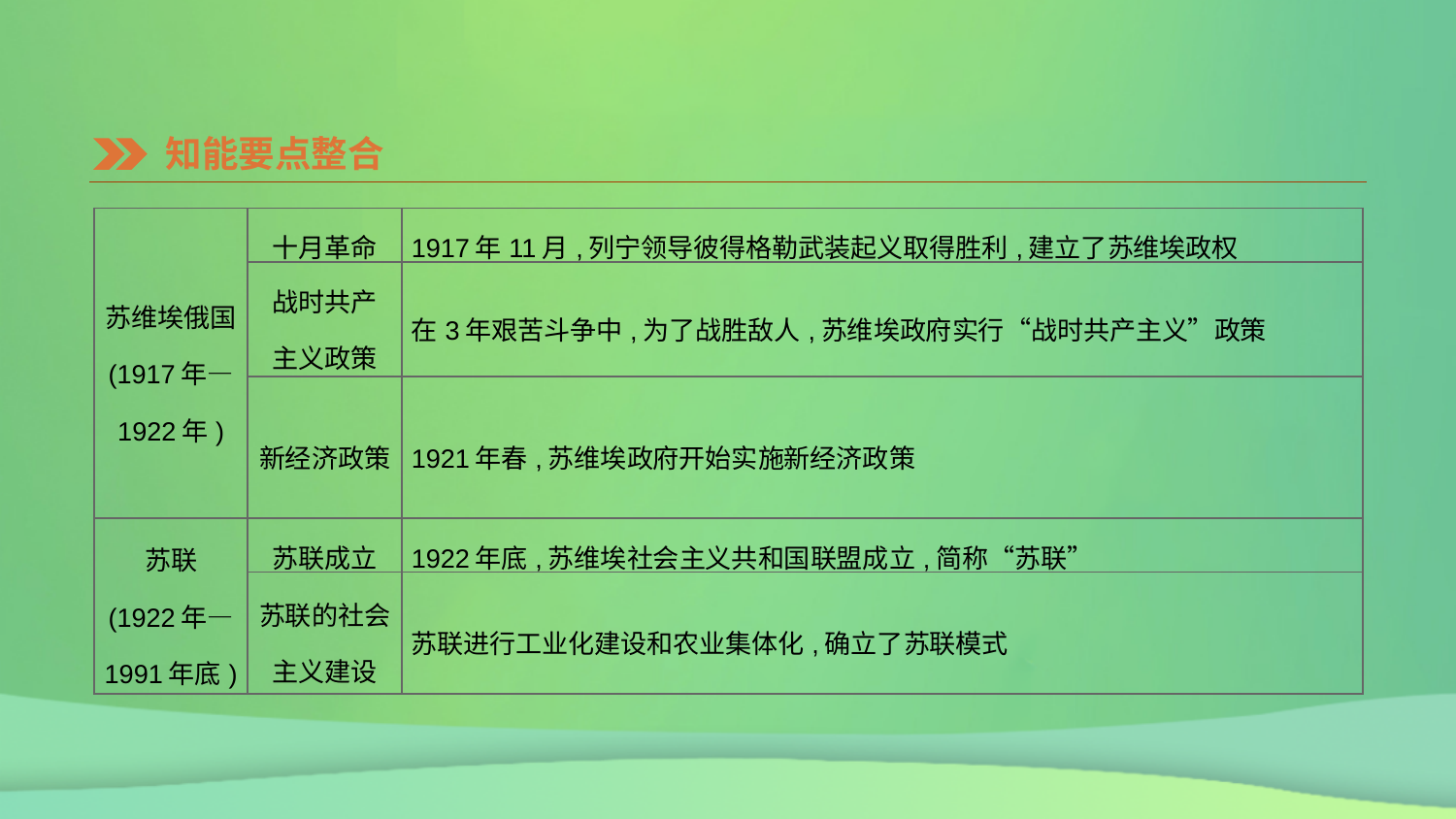

知能要点整合

| 苏维埃俄国 (1917年— 1922年) | 十月革命 | 1917年11月,列宁领导彼得格勒武装起义取得胜利,建立了苏维埃政权 |
| --- | --- | --- |
|  | 战时共产 主义政策 | 在3年艰苦斗争中,为了战胜敌人,苏维埃政府实行“战时共产主义”政策 |
|  | 新经济政策 | 1921年春,苏维埃政府开始实施新经济政策 |
| 苏联 (1922年— 1991年底) | 苏联成立 | 1922年底,苏维埃社会主义共和国联盟成立,简称“苏联” |
|  | 苏联的社会 主义建设 | 苏联进行工业化建设和农业集体化,确立了苏联模式 |